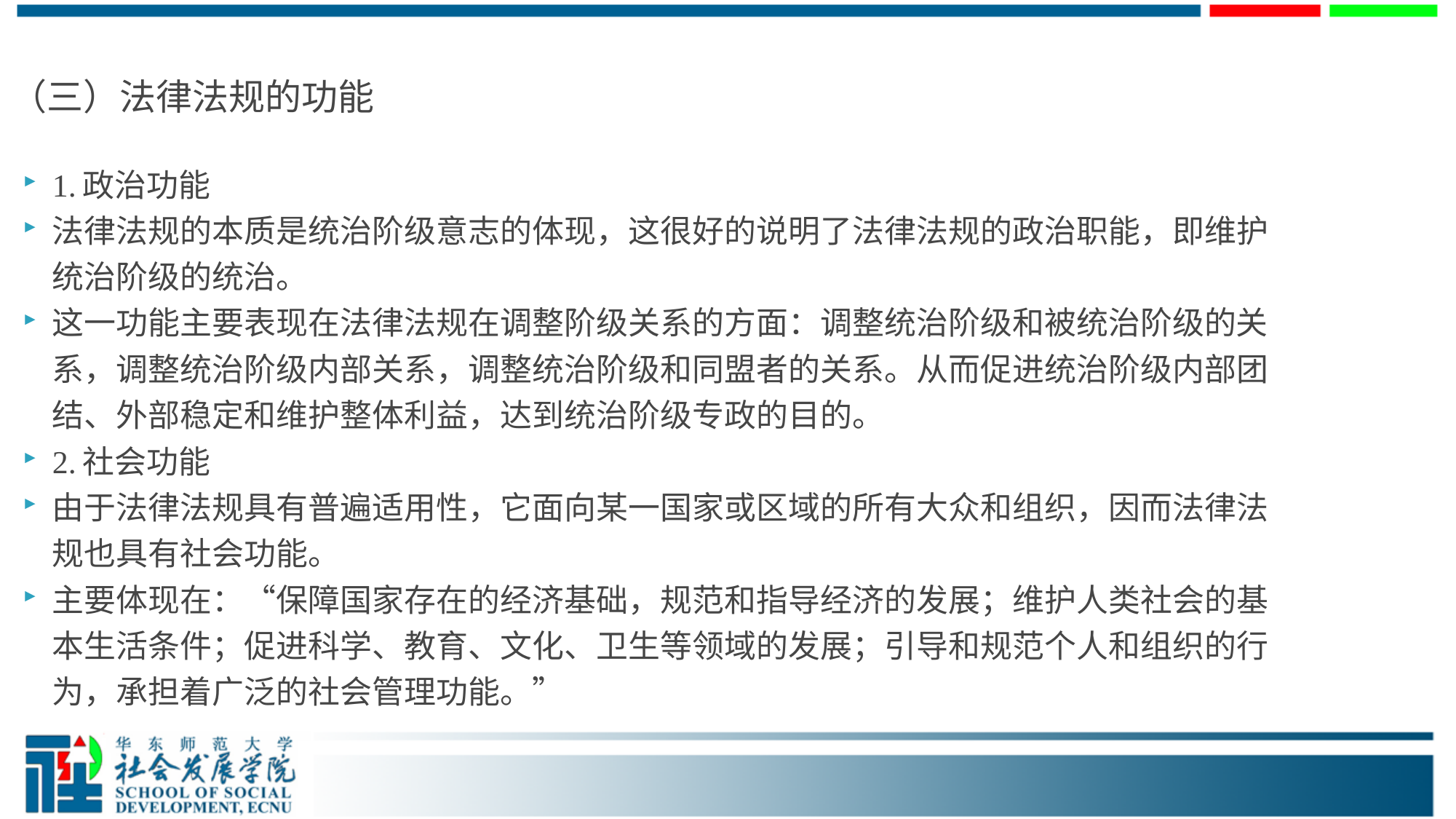

（三）法律法规的功能
1.政治功能
法律法规的本质是统治阶级意志的体现，这很好的说明了法律法规的政治职能，即维护统治阶级的统治。
这一功能主要表现在法律法规在调整阶级关系的方面：调整统治阶级和被统治阶级的关系，调整统治阶级内部关系，调整统治阶级和同盟者的关系。从而促进统治阶级内部团结、外部稳定和维护整体利益，达到统治阶级专政的目的。
2.社会功能
由于法律法规具有普遍适用性，它面向某一国家或区域的所有大众和组织，因而法律法规也具有社会功能。
主要体现在：“保障国家存在的经济基础，规范和指导经济的发展；维护人类社会的基本生活条件；促进科学、教育、文化、卫生等领域的发展；引导和规范个人和组织的行为，承担着广泛的社会管理功能。”